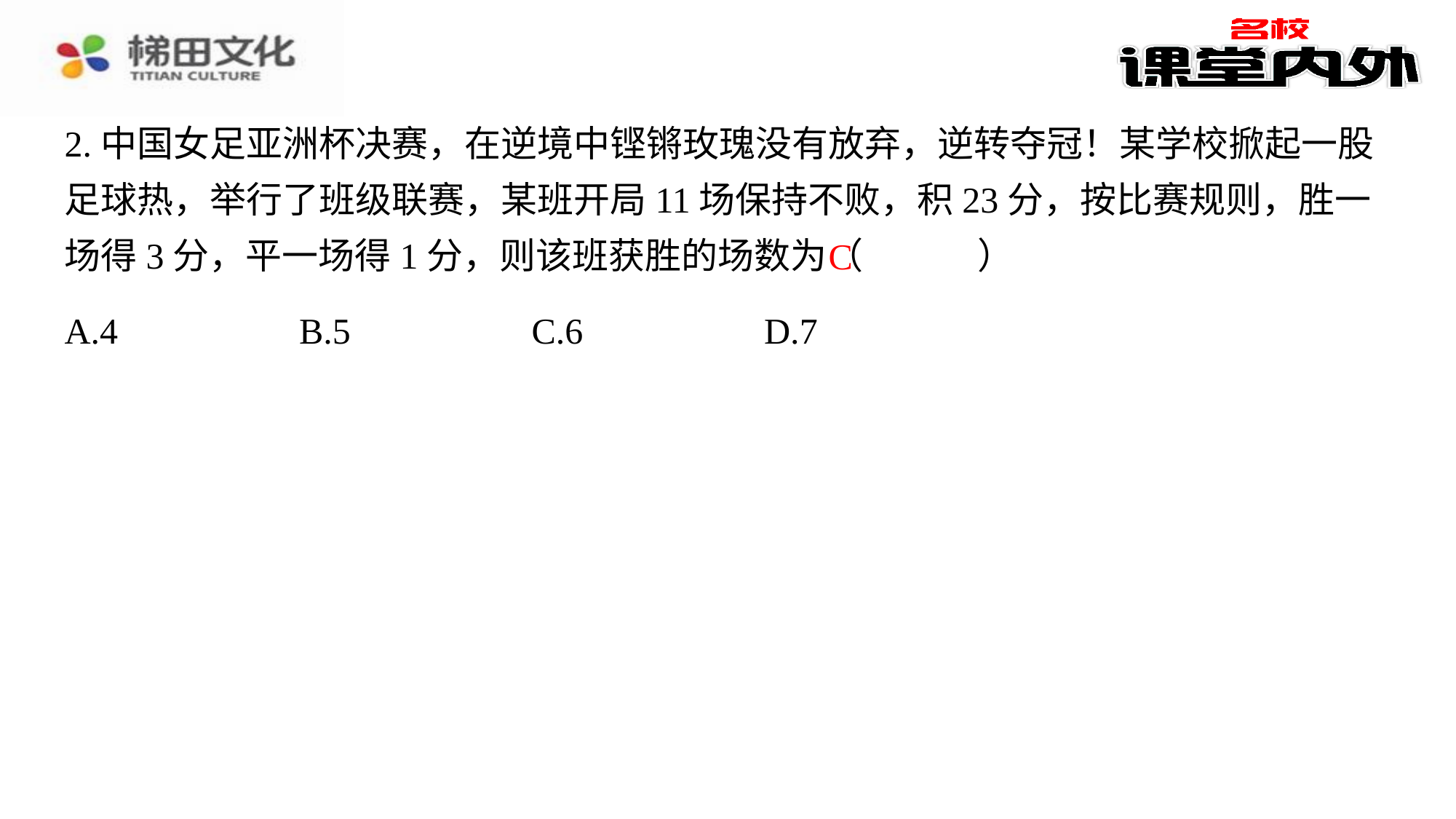

2.中国女足亚洲杯决赛，在逆境中铿锵玫瑰没有放弃，逆转夺冠！某学校掀起一股足球热，举行了班级联赛，某班开局11场保持不败，积23分，按比赛规则，胜一场得3分，平一场得1分，则该班获胜的场数为（　C　）
C
| A.4 | B.5 | C.6 | D.7 |
| --- | --- | --- | --- |